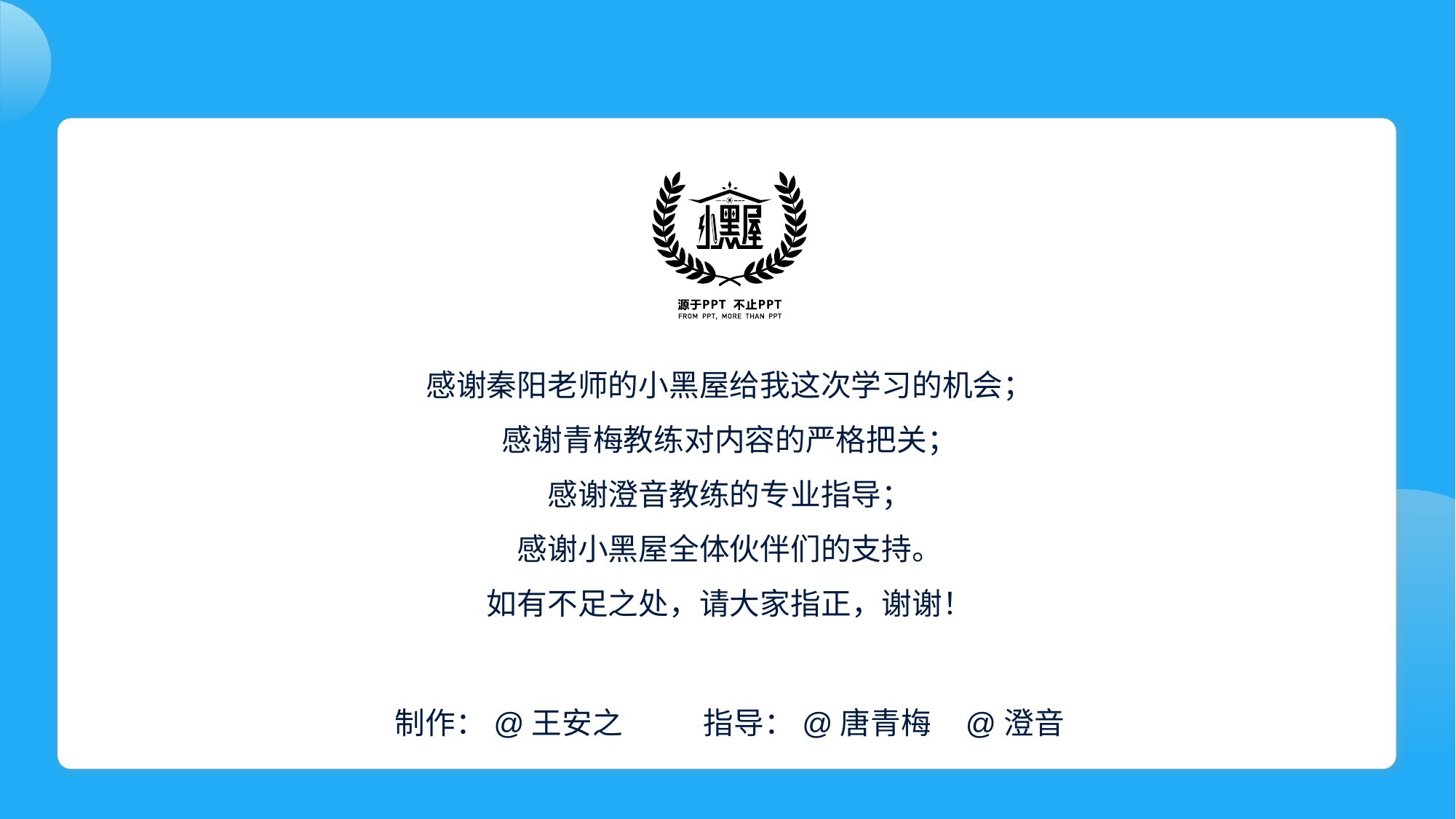

感谢秦阳老师的小黑屋给我这次学习的机会；
感谢青梅教练对内容的严格把关；
感谢澄音教练的专业指导；
感谢小黑屋全体伙伴们的支持。
如有不足之处，请大家指正，谢谢！
制作：@王安之            指导：@唐青梅    @澄音